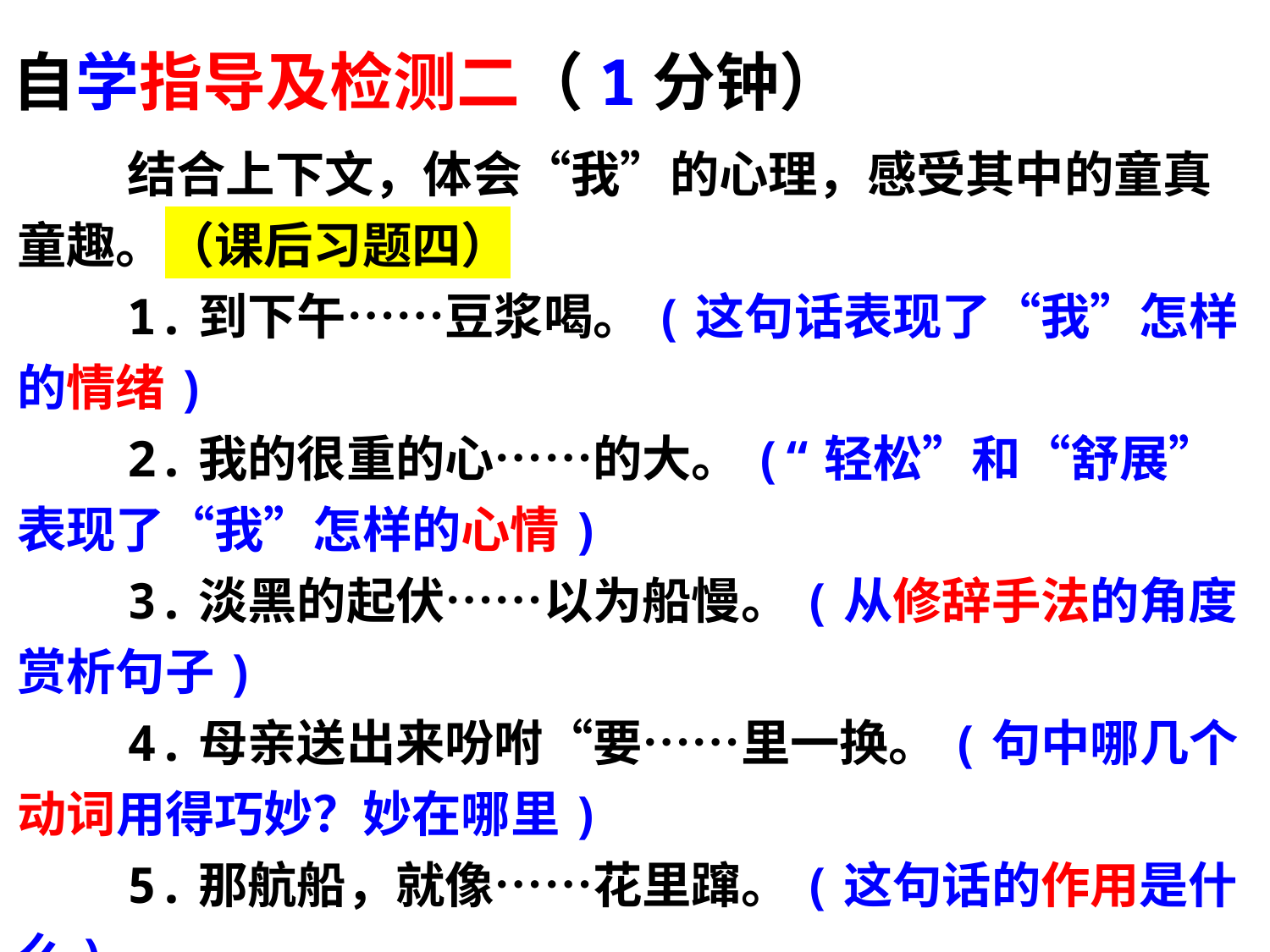

自学指导及检测二（1分钟）
结合上下文，体会“我”的心理，感受其中的童真童趣。（课后习题四）
1.到下午……豆浆喝。(这句话表现了“我”怎样的情绪)
2.我的很重的心……的大。(“轻松”和“舒展”表现了“我”怎样的心情)
3.淡黑的起伏……以为船慢。(从修辞手法的角度赏析句子)
4.母亲送出来吩咐“要……里一换。(句中哪几个动词用得巧妙？妙在哪里)
5.那航船，就像……花里蹿。(这句话的作用是什么)